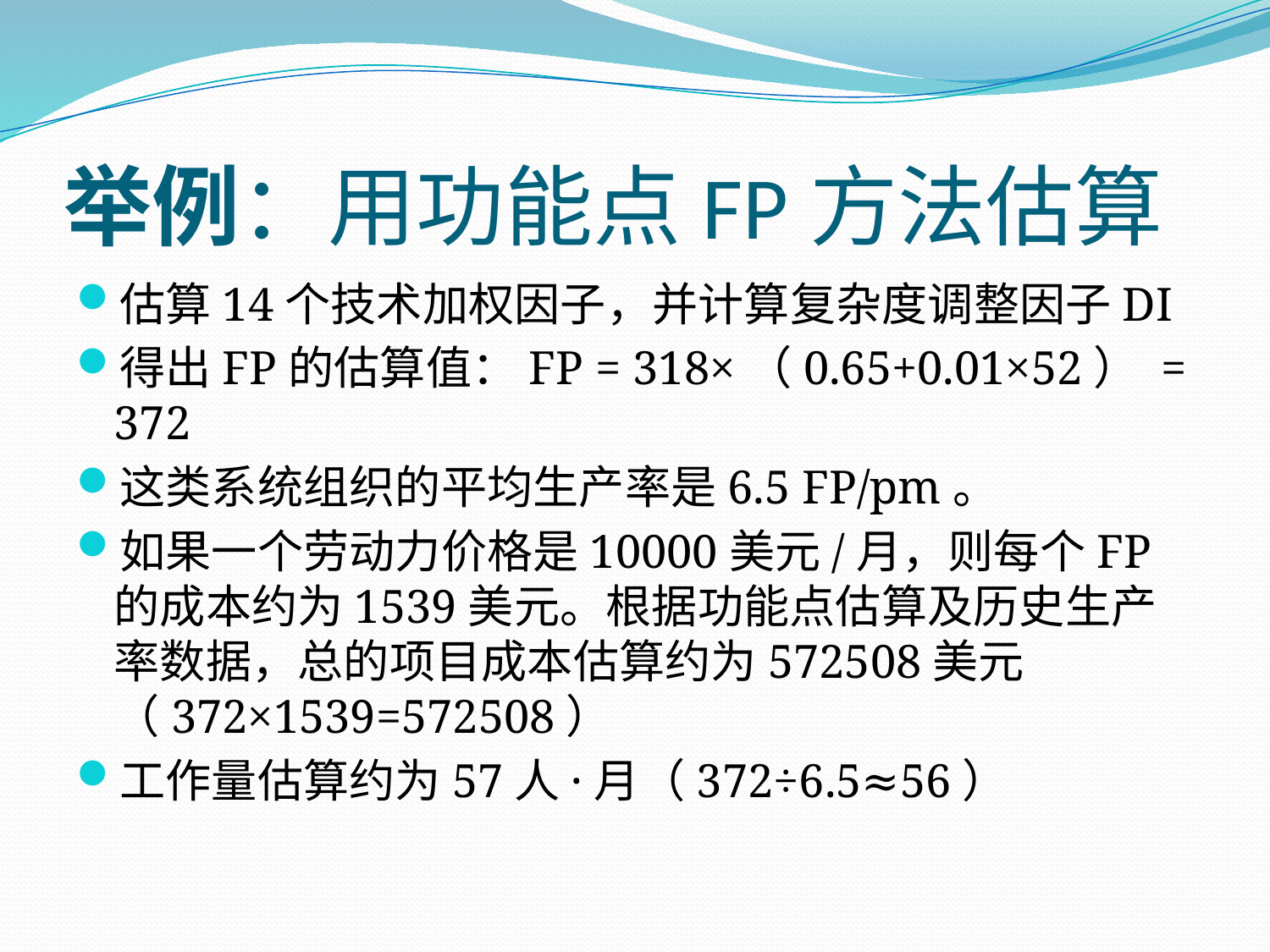

# 举例：用功能点FP方法估算
估算14个技术加权因子，并计算复杂度调整因子DI
得出FP的估算值：FP = 318×（0.65+0.01×52） = 372
这类系统组织的平均生产率是6.5 FP/pm。
如果一个劳动力价格是10000美元/月，则每个FP的成本约为1539美元。根据功能点估算及历史生产率数据，总的项目成本估算约为572508美元（372×1539=572508）
工作量估算约为57人·月（372÷6.5≈56）